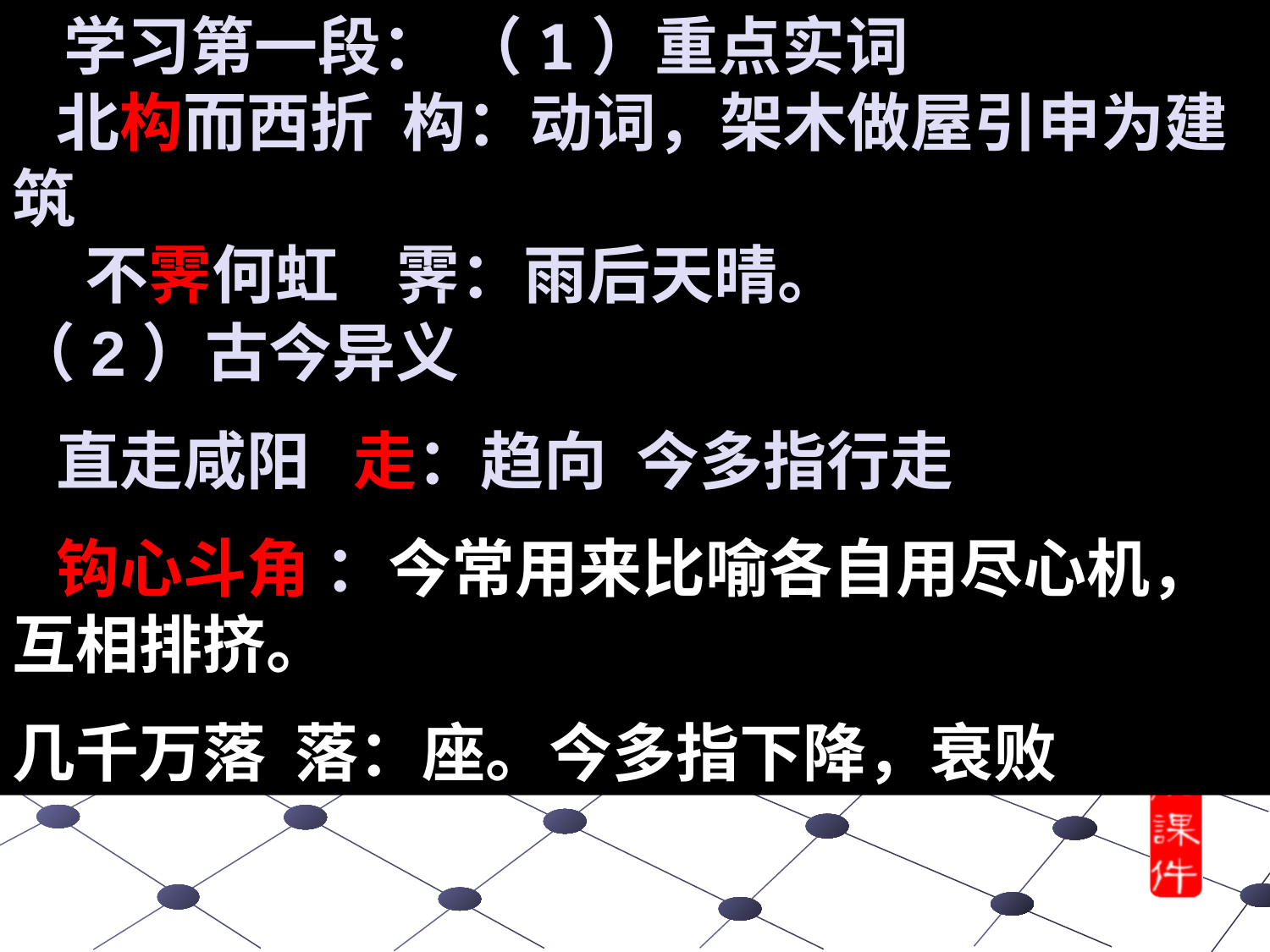

学习第一段： （1）重点实词
  北构而西折  构：动词，架木做屋引申为建筑
    不霁何虹    霁：雨后天晴。
（2）古今异义
  直走咸阳   走：趋向  今多指行走
  钩心斗角 ：今常用来比喻各自用尽心机，互相排挤。
几千万落  落：座。今多指下降，衰败。